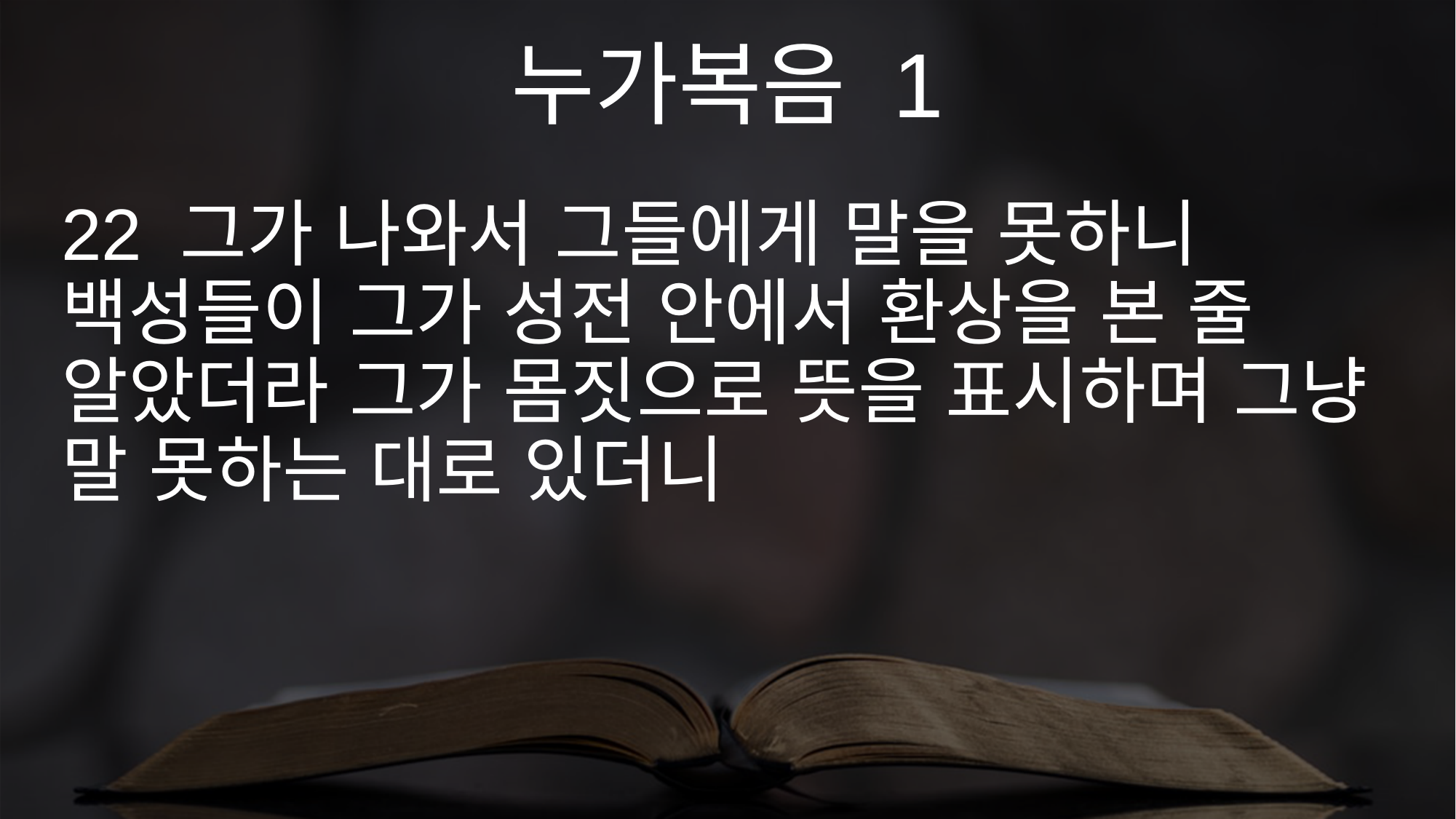

누가복음 1
22 그가 나와서 그들에게 말을 못하니 백성들이 그가 성전 안에서 환상을 본 줄 알았더라 그가 몸짓으로 뜻을 표시하며 그냥 말 못하는 대로 있더니